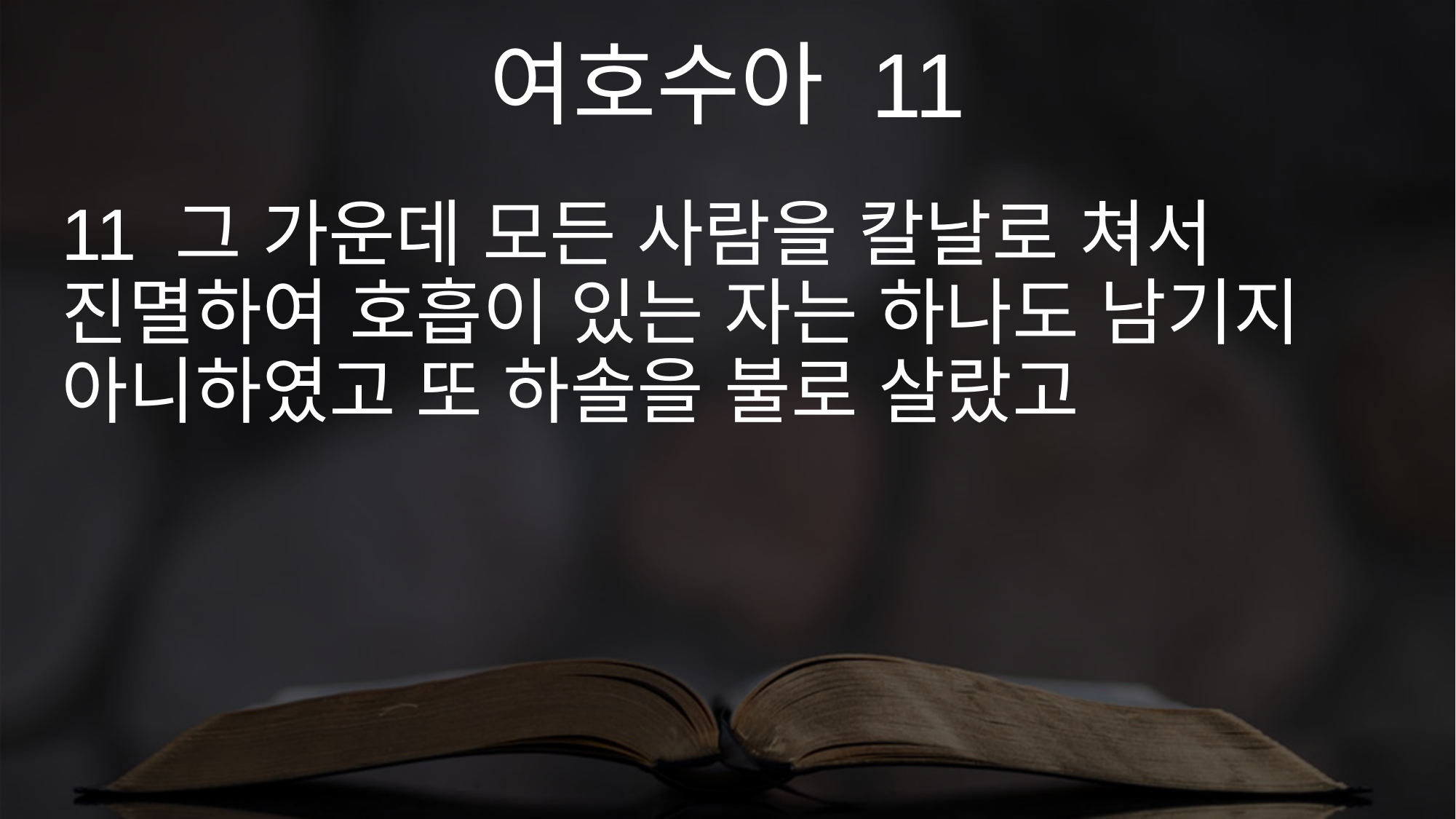

여호수아 11
11 그 가운데 모든 사람을 칼날로 쳐서 진멸하여 호흡이 있는 자는 하나도 남기지 아니하였고 또 하솔을 불로 살랐고